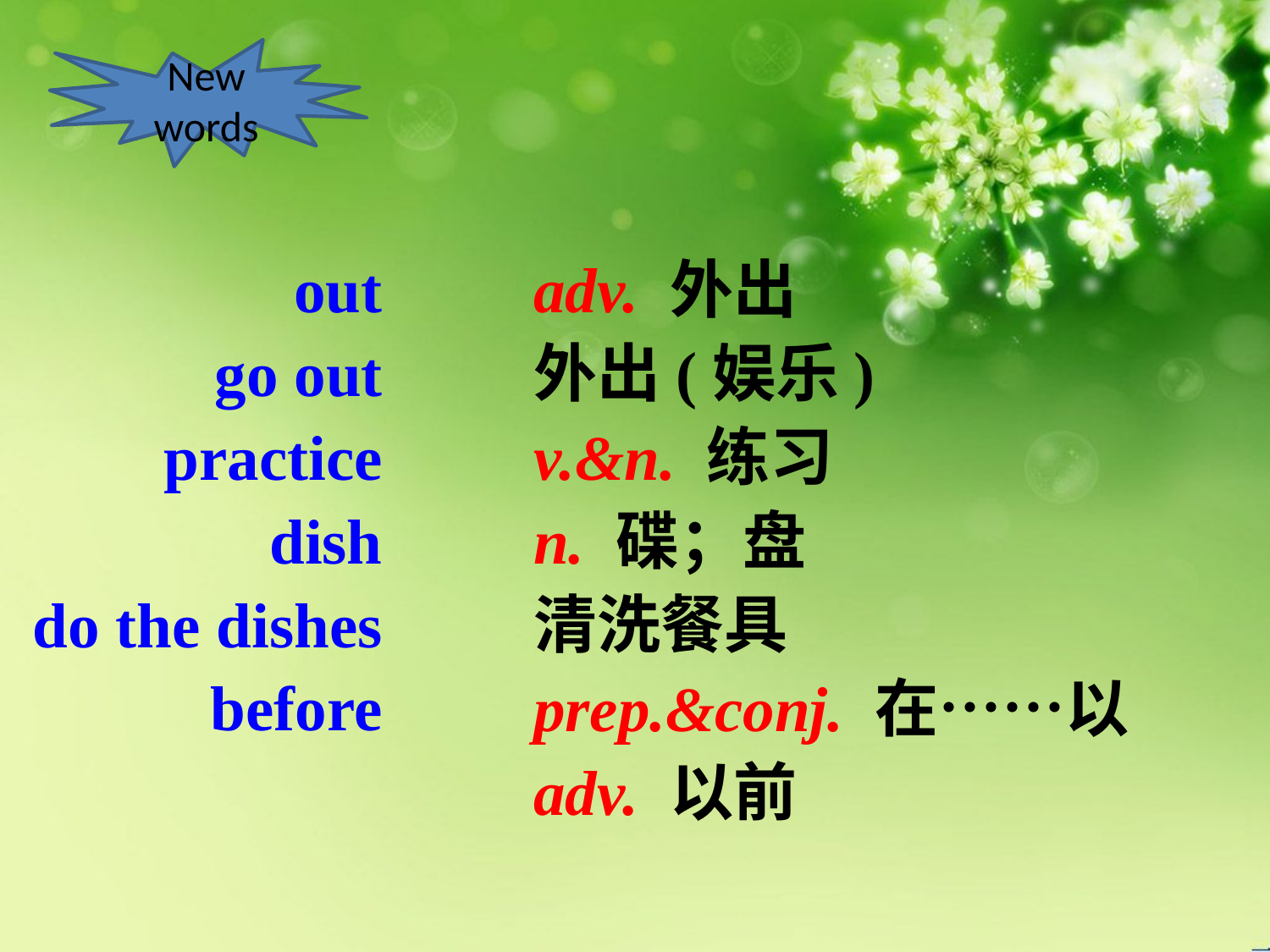

New words
out
go out
practice
dish
do the dishes
before
adv. 外出
外出(娱乐)
v.&n. 练习
n. 碟；盘
清洗餐具
prep.&conj. 在……以adv. 以前